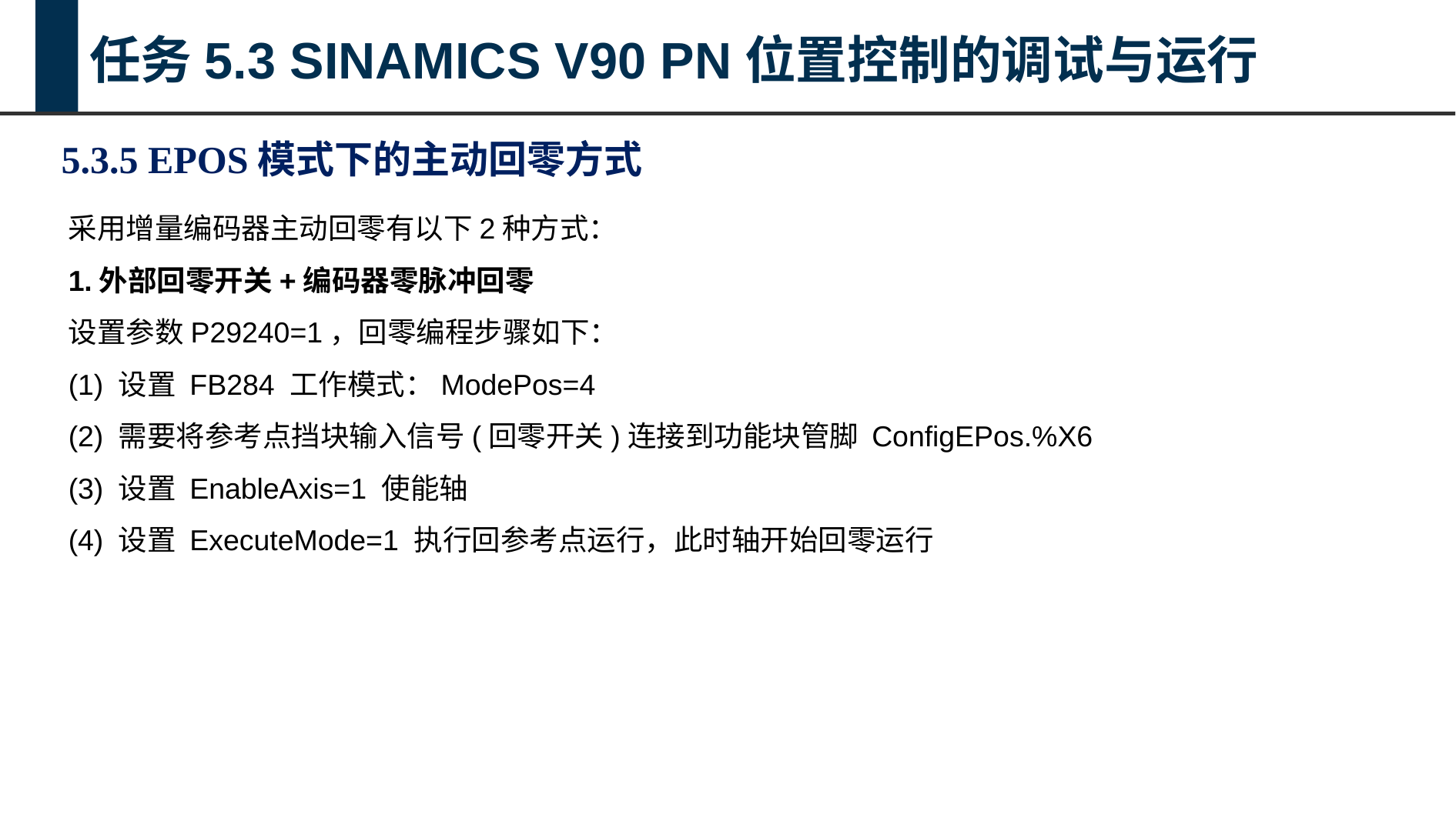

任务5.3 SINAMICS V90 PN位置控制的调试与运行

5.3.5 EPOS模式下的主动回零方式
采用增量编码器主动回零有以下2种方式：
1.外部回零开关+编码器零脉冲回零
设置参数P29240=1，回零编程步骤如下：
(1) 设置 FB284 工作模式：ModePos=4
(2) 需要将参考点挡块输入信号(回零开关)连接到功能块管脚 ConfigEPos.%X6
(3) 设置 EnableAxis=1 使能轴
(4) 设置 ExecuteMode=1 执行回参考点运行，此时轴开始回零运行